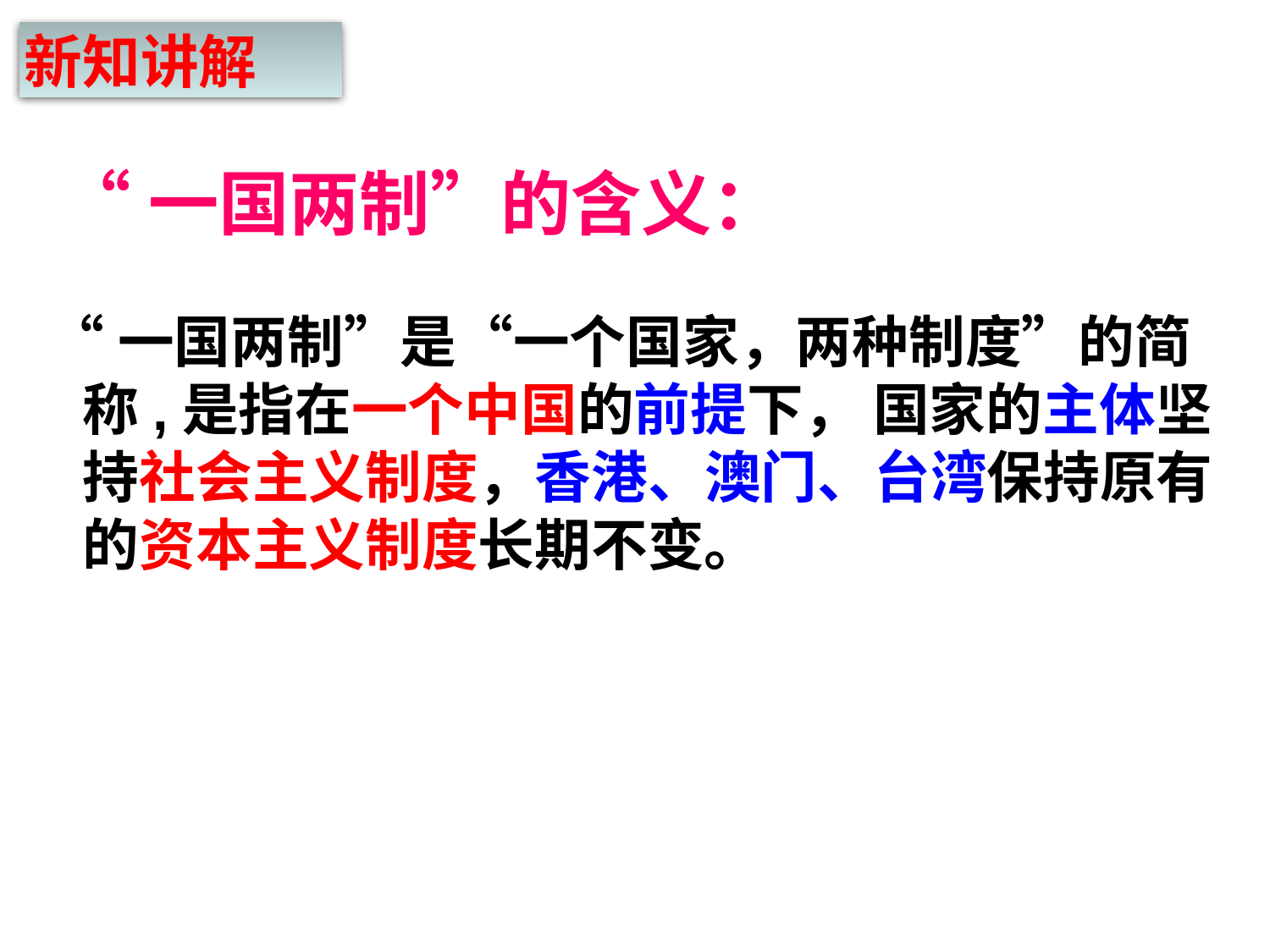

新知讲解
“一国两制”的含义：
 “一国两制”是“一个国家，两种制度”的简称,是指在一个中国的前提下， 国家的主体坚持社会主义制度，香港、澳门、台湾保持原有的资本主义制度长期不变。